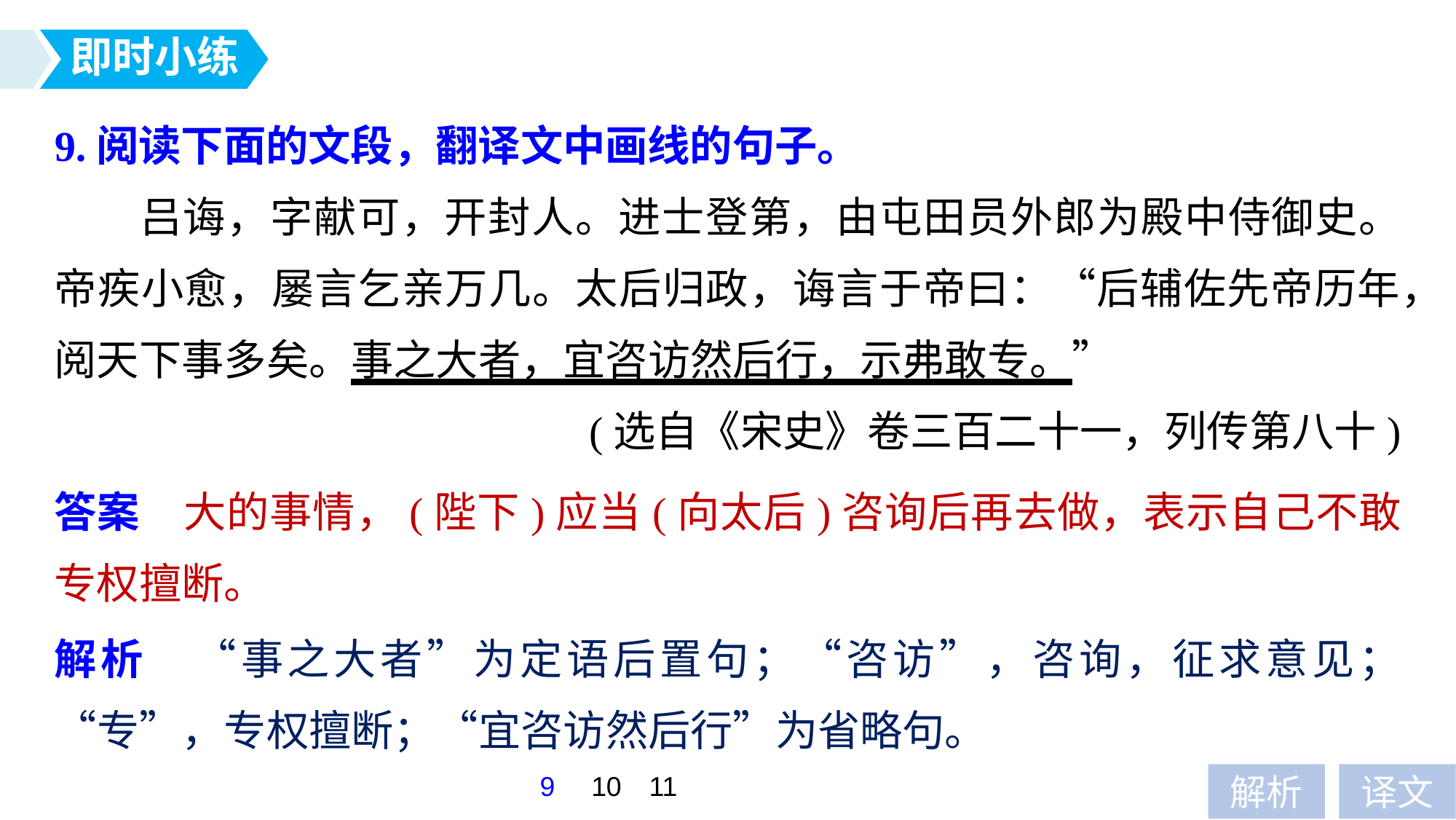

即时小练

9.阅读下面的文段，翻译文中画线的句子。
吕诲，字献可，开封人。进士登第，由屯田员外郎为殿中侍御史。帝疾小愈，屡言乞亲万几。太后归政，诲言于帝曰：“后辅佐先帝历年，阅天下事多矣。事之大者，宜咨访然后行，示弗敢专。”
(选自《宋史》卷三百二十一，列传第八十)
答案　大的事情，(陛下)应当(向太后)咨询后再去做，表示自己不敢专权擅断。
解析　“事之大者”为定语后置句；“咨访”，咨询，征求意见；“专”，专权擅断；“宜咨访然后行”为省略句。
9
10
11
解析
译文